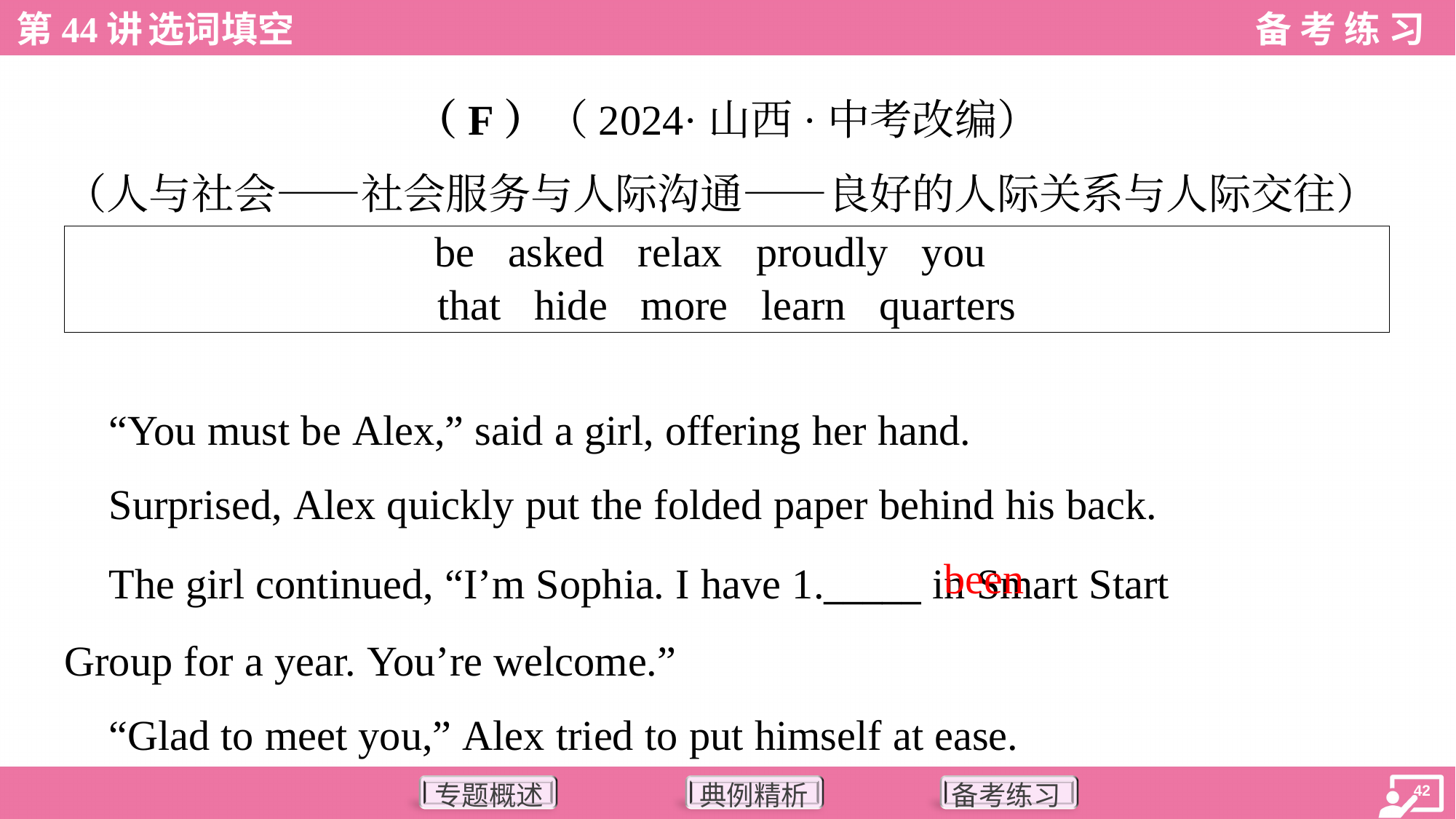

（F）（2024·山西·中考改编）
（人与社会——社会服务与人际沟通——良好的人际关系与人际交往）
| be asked relax proudly you that hide more learn quarters |
| --- |
    “You must be Alex,” said a girl, offering her hand.
    Surprised, Alex quickly put the folded paper behind his back.
been
    The girl continued, “I’m Sophia. I have 1._____ in Smart Start
Group for a year. You’re welcome.”
    “Glad to meet you,” Alex tried to put himself at ease.